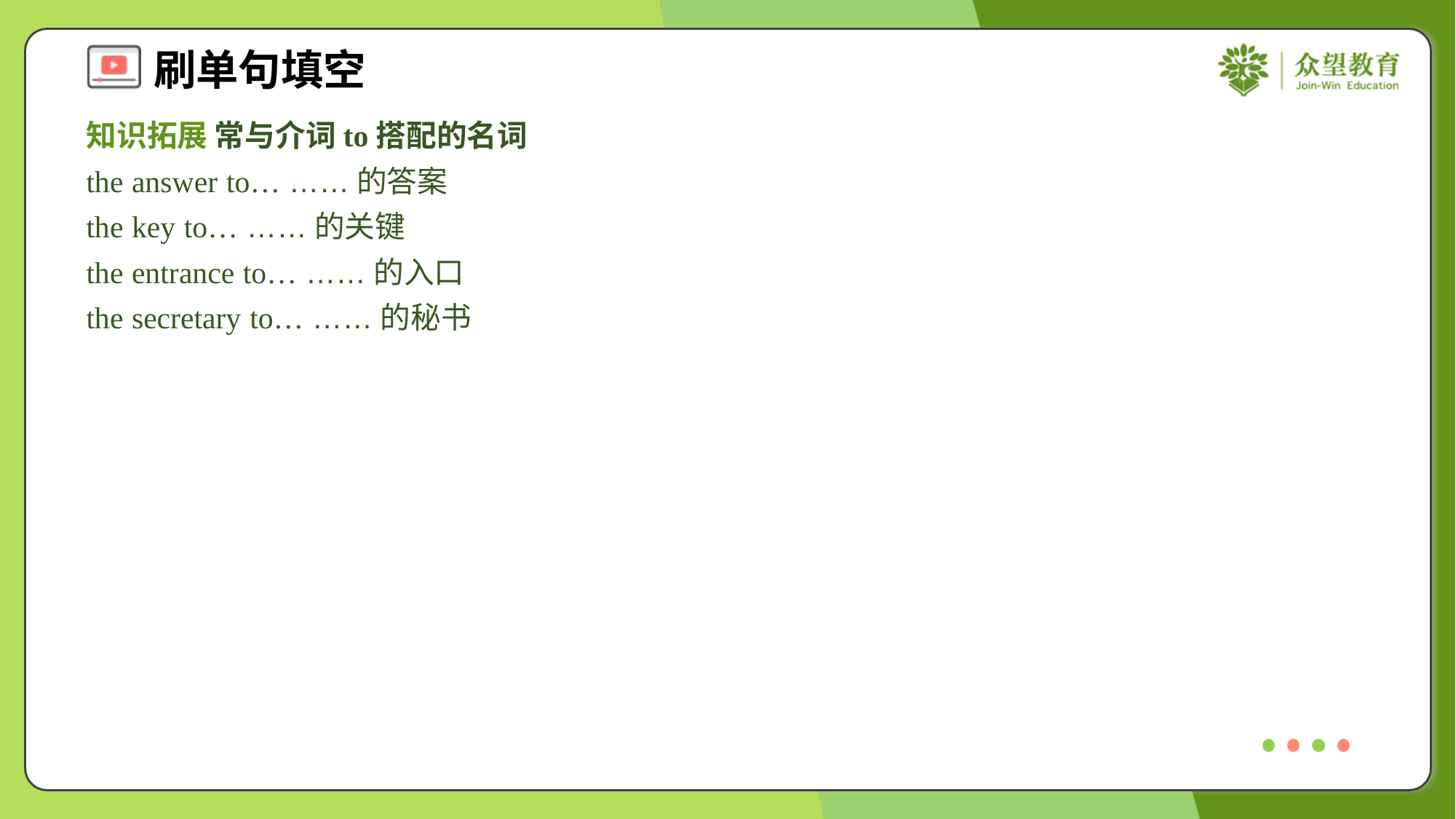

知识拓展 常与介词to搭配的名词
the answer to… ……的答案
the key to… ……的关键
the entrance to… ……的入口
the secretary to… ……的秘书